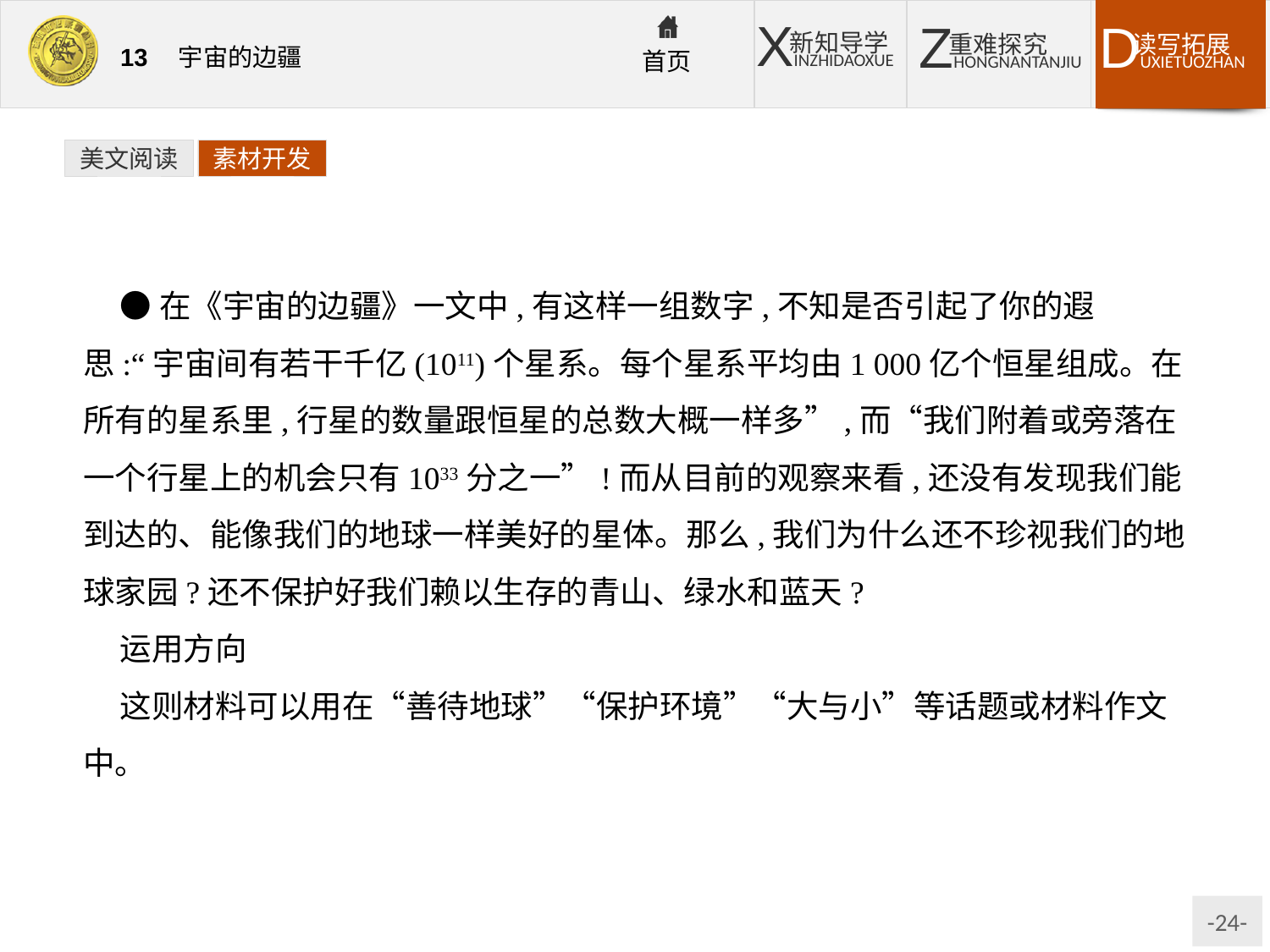

美文阅读
素材开发
●在《宇宙的边疆》一文中,有这样一组数字,不知是否引起了你的遐思:“宇宙间有若干千亿(1011)个星系。每个星系平均由1 000亿个恒星组成。在所有的星系里,行星的数量跟恒星的总数大概一样多”,而“我们附着或旁落在一个行星上的机会只有1033分之一”!而从目前的观察来看,还没有发现我们能到达的、能像我们的地球一样美好的星体。那么,我们为什么还不珍视我们的地球家园?还不保护好我们赖以生存的青山、绿水和蓝天?
运用方向
这则材料可以用在“善待地球”“保护环境”“大与小”等话题或材料作文中。